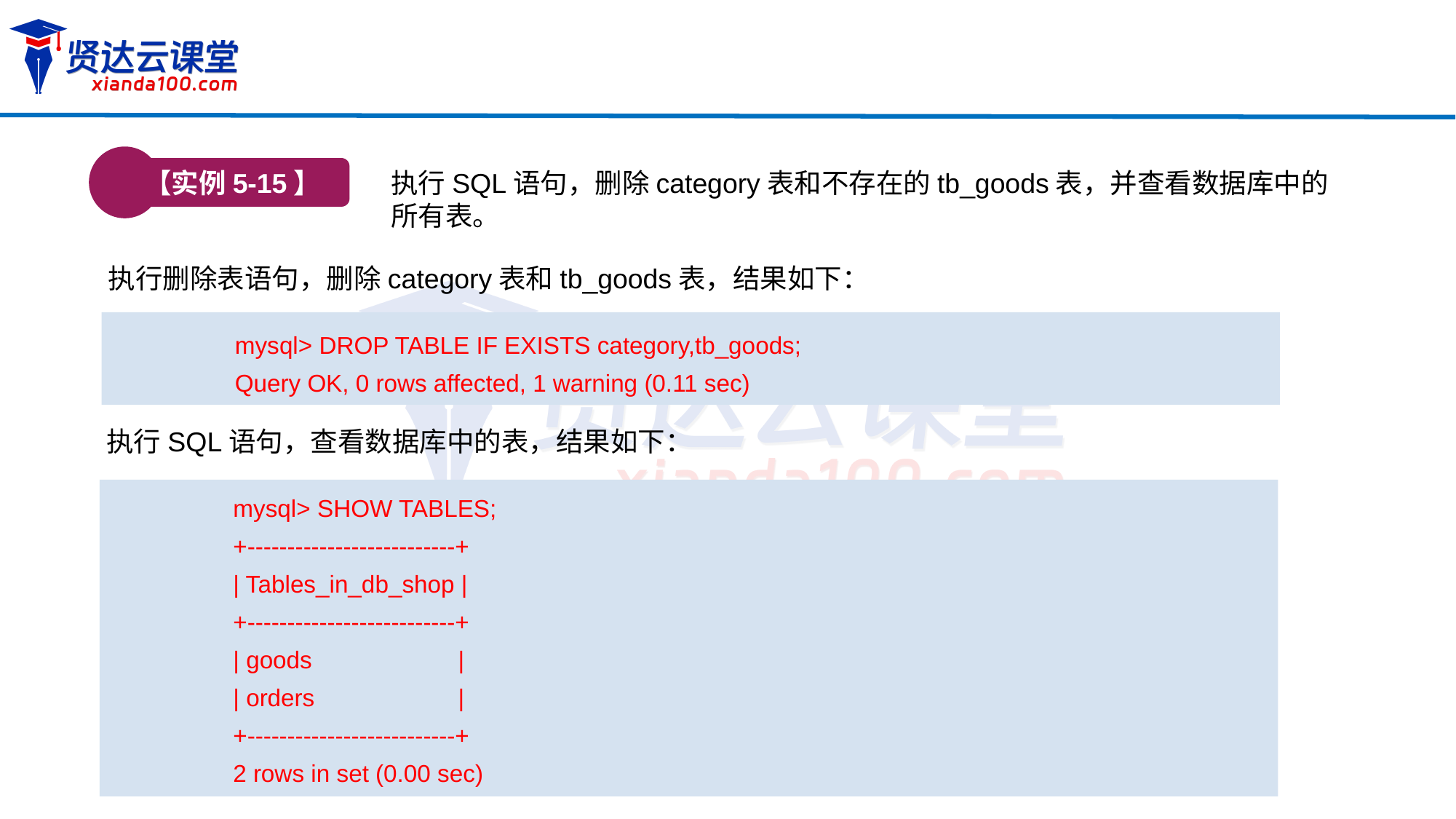

【实例5-15】
执行SQL语句，删除category表和不存在的tb_goods表，并查看数据库中的所有表。
执行删除表语句，删除category表和tb_goods表，结果如下：

mysql> DROP TABLE IF EXISTS category,tb_goods;
Query OK, 0 rows affected, 1 warning (0.11 sec)
执行SQL语句，查看数据库中的表，结果如下：
mysql> SHOW TABLES;
+--------------------------+
| Tables_in_db_shop |
+--------------------------+
| goods		 |
| orders		 |
+--------------------------+
2 rows in set (0.00 sec)